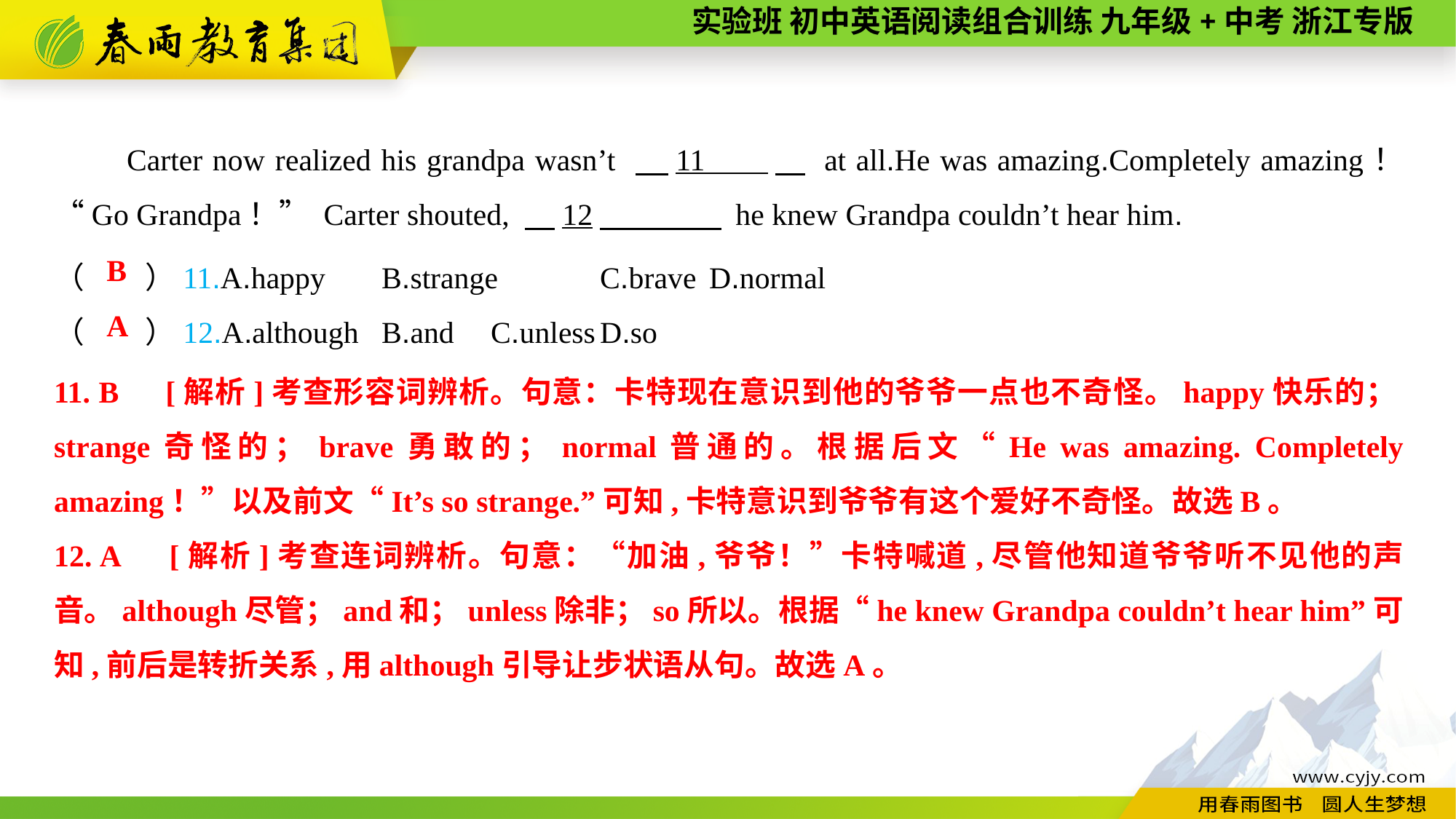

Carter now realized his grandpa wasn’t 　11      　 at all.He was amazing.Completely amazing！ “Go Grandpa！” Carter shouted, 　12　　          he knew Grandpa couldn’t hear him.
（　　）11.A.happy	B.strange	C.brave	D.normal
（　　）12.A.although	B.and	C.unless	D.so
B
A
11. B　[解析]考查形容词辨析。句意：卡特现在意识到他的爷爷一点也不奇怪。happy快乐的；strange奇怪的；brave勇敢的；normal普通的。根据后文“He was amazing. Completely amazing！”以及前文“It’s so strange.”可知,卡特意识到爷爷有这个爱好不奇怪。故选B。
12. A　[解析]考查连词辨析。句意：“加油,爷爷！”卡特喊道,尽管他知道爷爷听不见他的声音。although尽管；and和；unless除非；so所以。根据“he knew Grandpa couldn’t hear him”可知,前后是转折关系,用although引导让步状语从句。故选A。